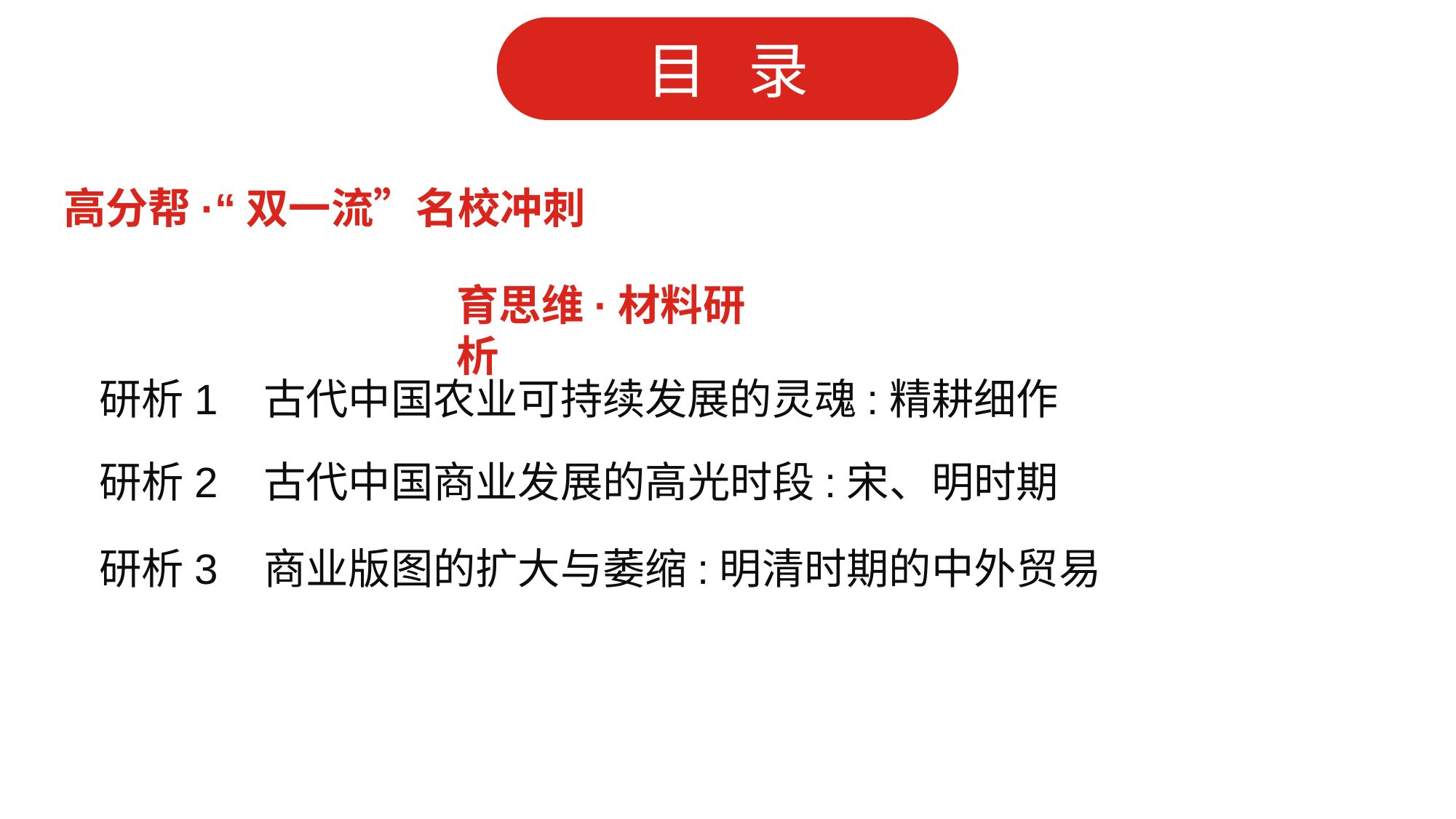

高分帮·“双一流”名校冲刺
育思维·材料研析

研析1   古代中国农业可持续发展的灵魂:精耕细作
研析2   古代中国商业发展的高光时段:宋、明时期
研析3   商业版图的扩大与萎缩:明清时期的中外贸易